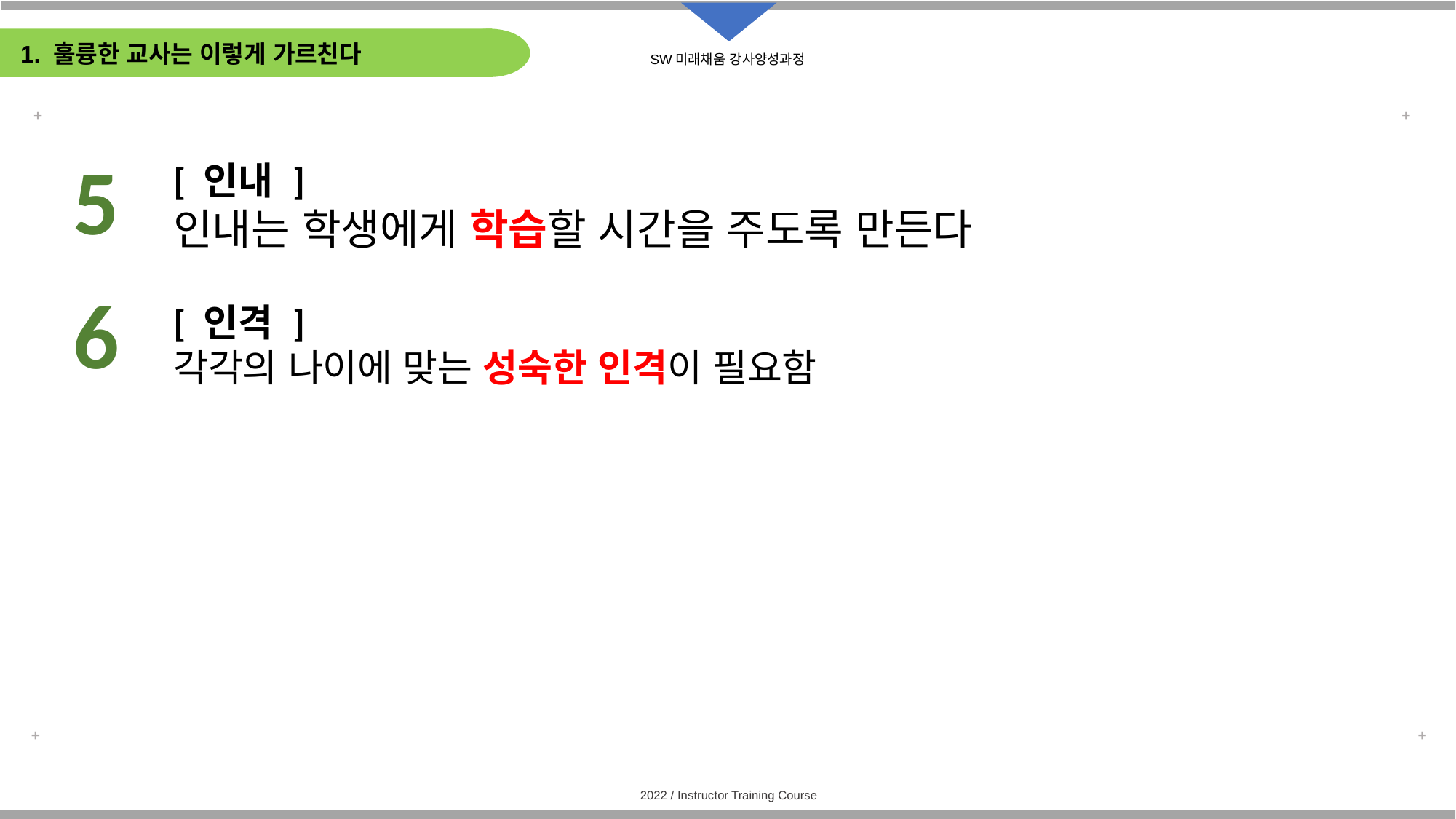

1. 훌륭한 교사는 이렇게 가르친다
5
[ 인내 ]
인내는 학생에게 학습할 시간을 주도록 만든다

[ 인격 ]
각각의 나이에 맞는 성숙한 인격이 필요함
세번째 질문
빅데이터/AI가 대세인데, 나와 무슨 상관이 있는가?

네번째 질문
왜 데이터를 적극적으로 활용해야 하는가?
6